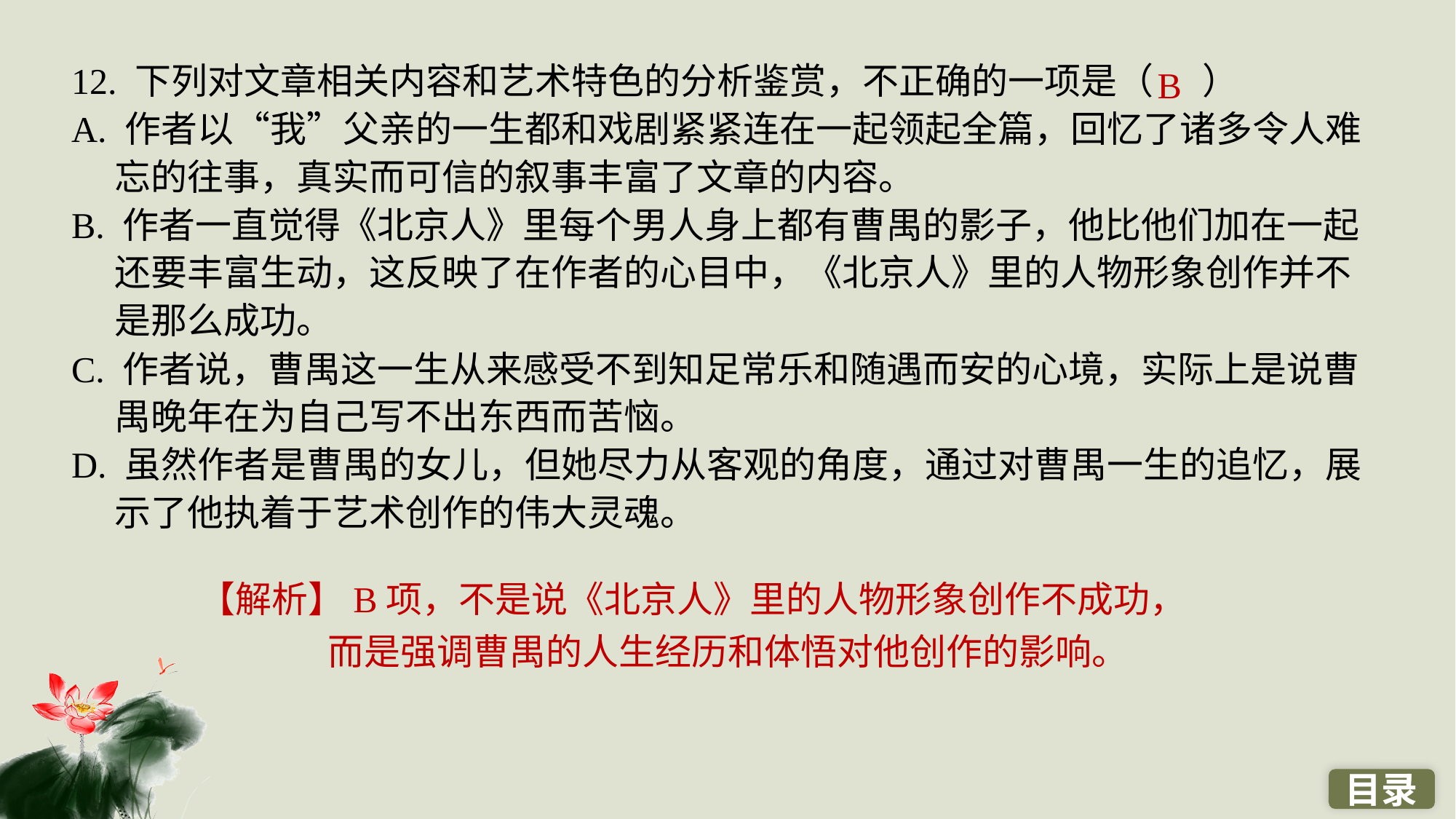

12. 下列对文章相关内容和艺术特色的分析鉴赏，不正确的一项是（      ）
A. 作者以“我”父亲的一生都和戏剧紧紧连在一起领起全篇，回忆了诸多令人难忘的往事，真实而可信的叙事丰富了文章的内容。
B. 作者一直觉得《北京人》里每个男人身上都有曹禺的影子，他比他们加在一起还要丰富生动，这反映了在作者的心目中，《北京人》里的人物形象创作并不是那么成功。
C. 作者说，曹禺这一生从来感受不到知足常乐和随遇而安的心境，实际上是说曹禺晚年在为自己写不出东西而苦恼。
D. 虽然作者是曹禺的女儿，但她尽力从客观的角度，通过对曹禺一生的追忆，展示了他执着于艺术创作的伟大灵魂。
B
【解析】B项，不是说《北京人》里的人物形象创作不成功，而是强调曹禺的人生经历和体悟对他创作的影响。